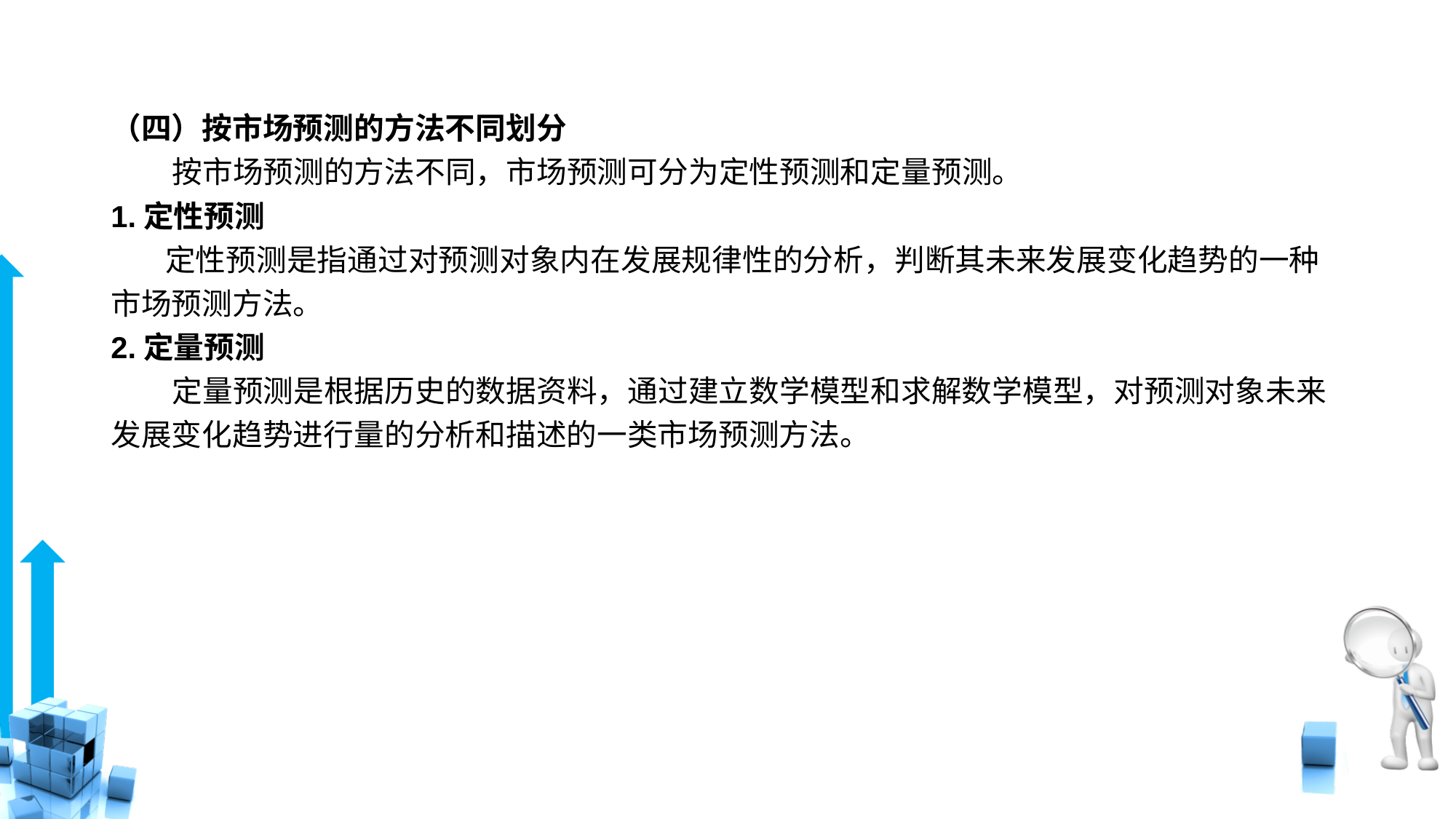

# （四）按市场预测的方法不同划分
        按市场预测的方法不同，市场预测可分为定性预测和定量预测。
1.定性预测
       定性预测是指通过对预测对象内在发展规律性的分析，判断其未来发展变化趋势的一种市场预测方法。
2.定量预测
        定量预测是根据历史的数据资料，通过建立数学模型和求解数学模型，对预测对象未来发展变化趋势进行量的分析和描述的一类市场预测方法。